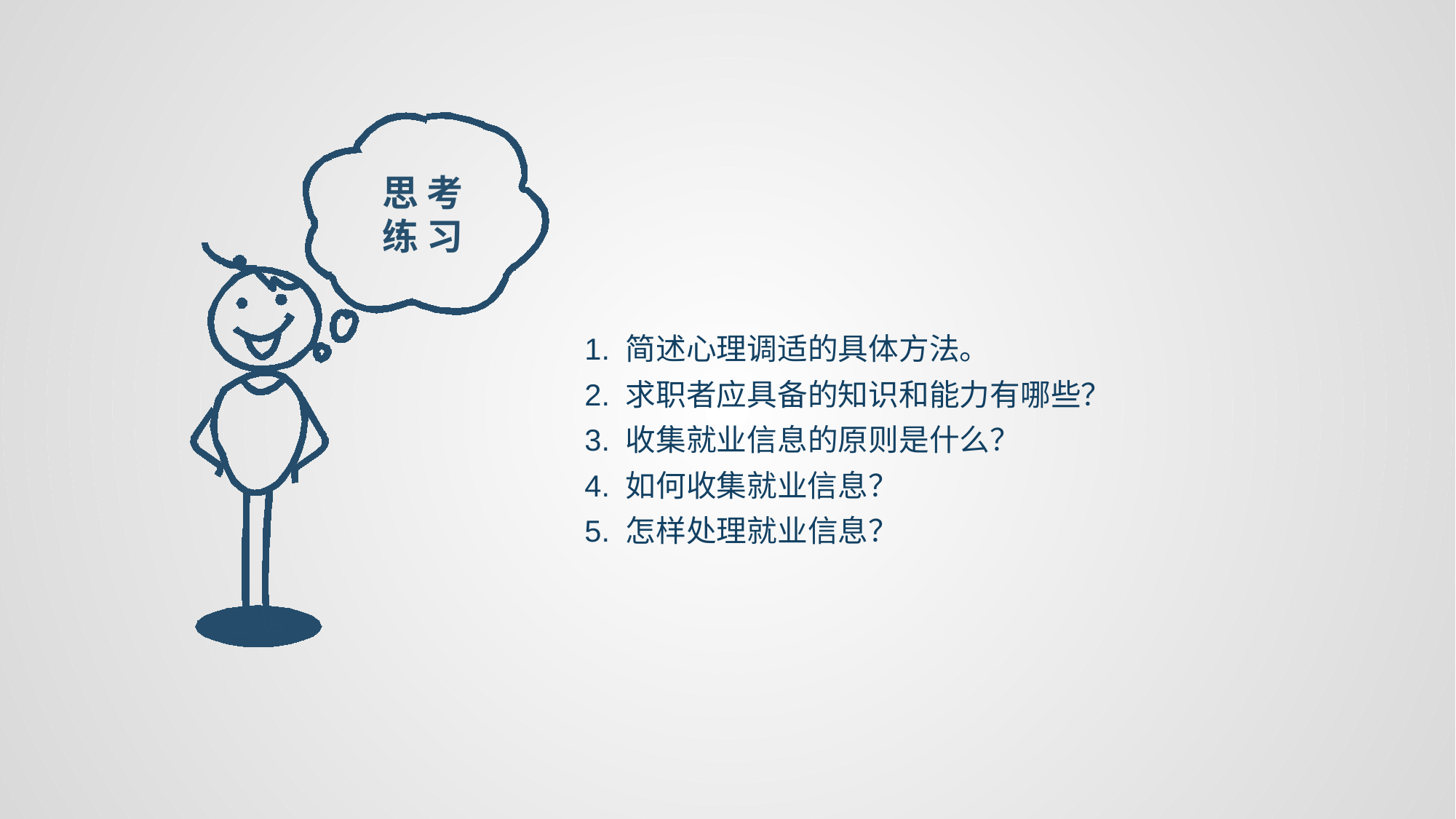

思 考练 习
1. 简述心理调适的具体方法。
2. 求职者应具备的知识和能力有哪些？
3. 收集就业信息的原则是什么？
4. 如何收集就业信息？
5. 怎样处理就业信息？